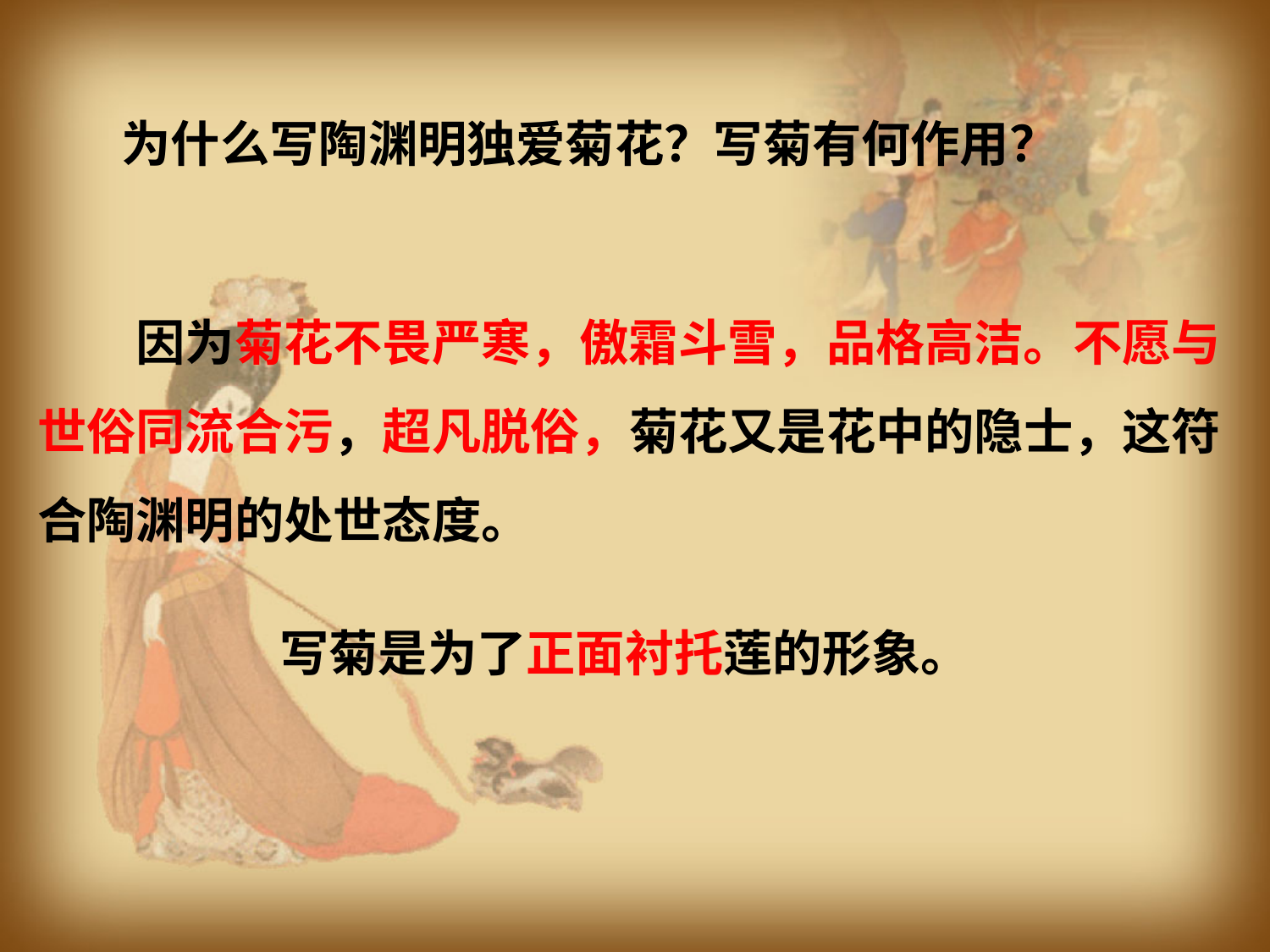

为什么写陶渊明独爱菊花？写菊有何作用？
　　因为菊花不畏严寒，傲霜斗雪，品格高洁。不愿与世俗同流合污，超凡脱俗，菊花又是花中的隐士，这符合陶渊明的处世态度。
写菊是为了正面衬托莲的形象。